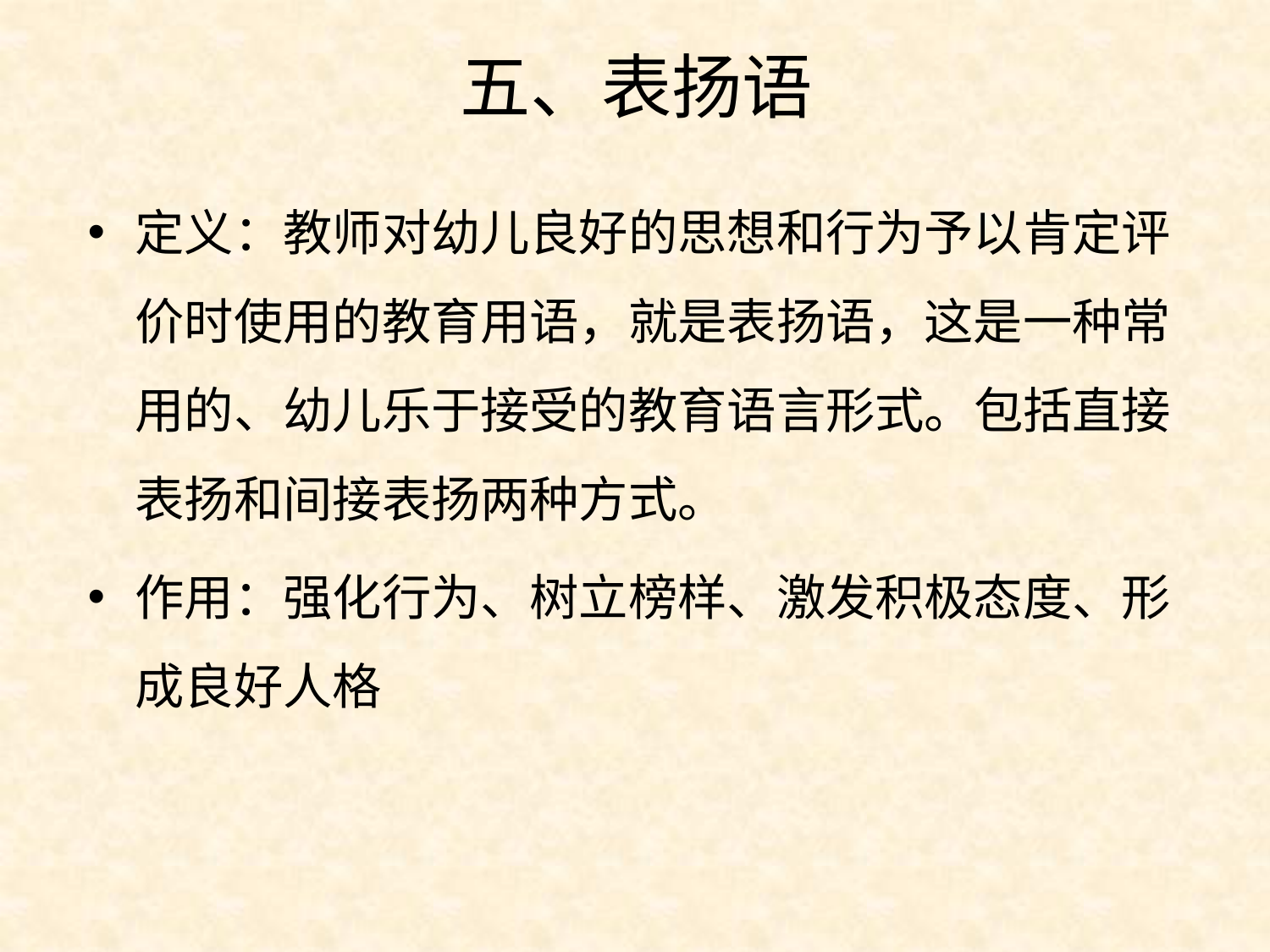

# 五、表扬语
定义：教师对幼儿良好的思想和行为予以肯定评价时使用的教育用语，就是表扬语，这是一种常用的、幼儿乐于接受的教育语言形式。包括直接表扬和间接表扬两种方式。
作用：强化行为、树立榜样、激发积极态度、形成良好人格